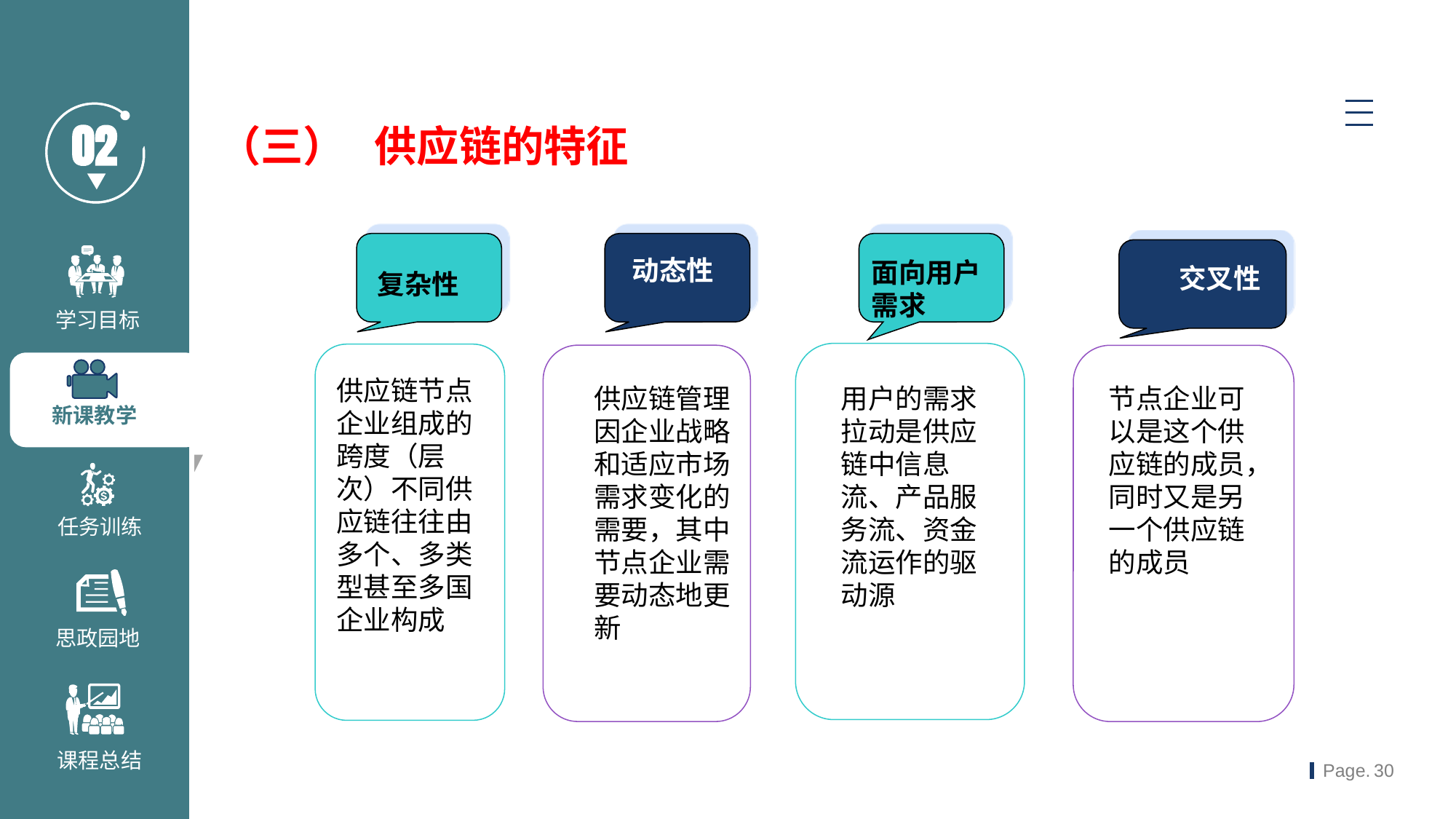

（三）   供应链的特征

动态性
面向用户需求
交叉性
复杂性

供应链节点企业组成的跨度（层次）不同供应链往往由多个、多类型甚至多国企业构成

用户的需求拉动是供应链中信息流、产品服务流、资金流运作的驱动源

供应链管理因企业战略和适应市场需求变化的需要，其中节点企业需要动态地更新
节点企业可以是这个供应链的成员，同时又是另一个供应链的成员